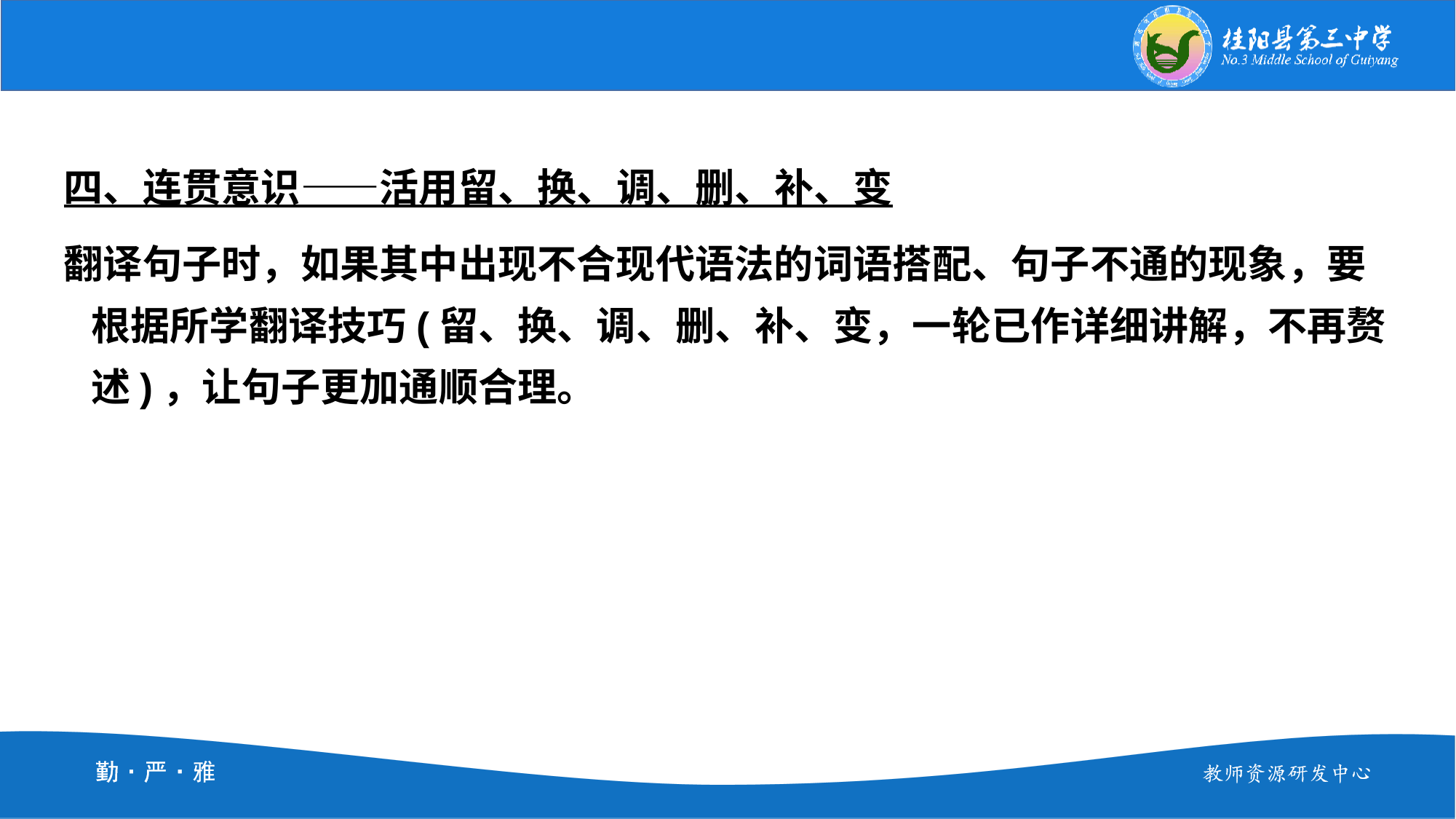

四、连贯意识——活用留、换、调、删、补、变
翻译句子时，如果其中出现不合现代语法的词语搭配、句子不通的现象，要根据所学翻译技巧(留、换、调、删、补、变，一轮已作详细讲解，不再赘述)，让句子更加通顺合理。